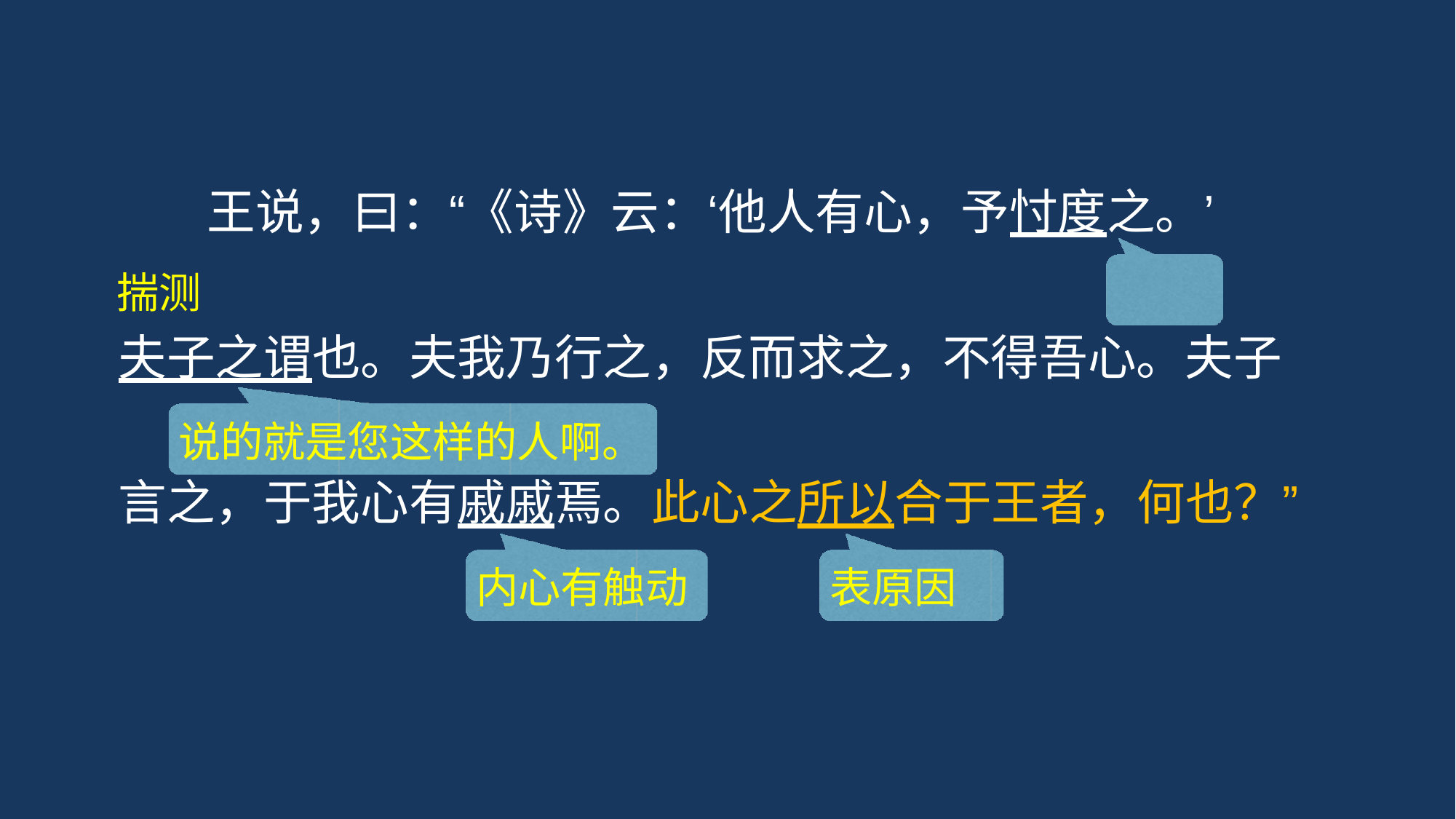

# 王说，曰：“《诗》云：‘他人有心，予忖度之。’

揣测
夫子之谓也。夫我乃行之，反而求之，不得吾心。夫子
说的就是您这样的人啊。
言之，于我心有戚戚焉。此心之所以合于王者，何也？”
内心有触动	表原因